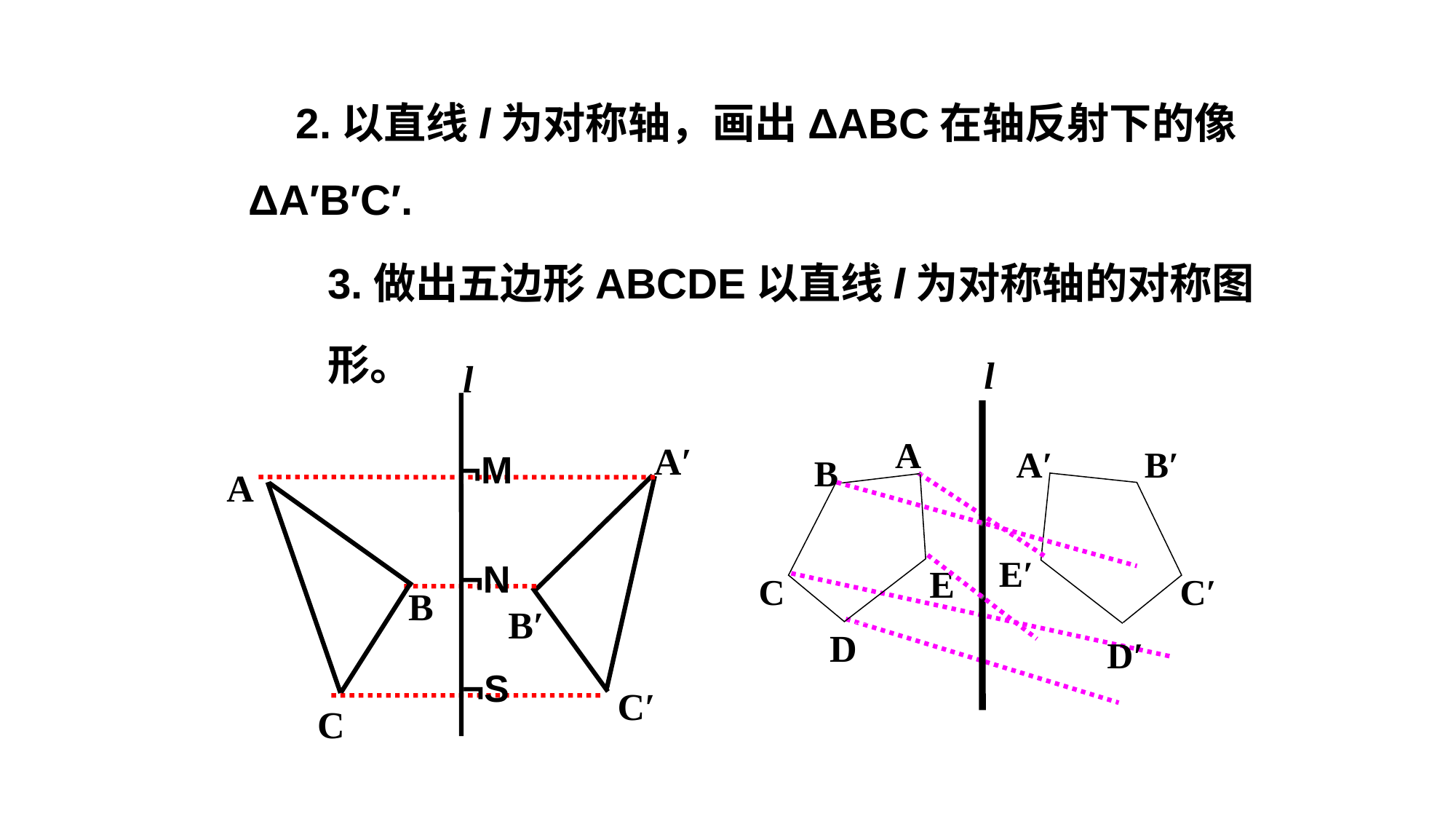

2.以直线l为对称轴，画出ΔABC在轴反射下的像ΔA′B′C′.
3.做出五边形ABCDE以直线l为对称轴的对称图形。
l
A

B

E
C
D
l

A

B
C
A′
A′
B′
¬M

E′
¬N

C′

B′

D′

¬S

C′